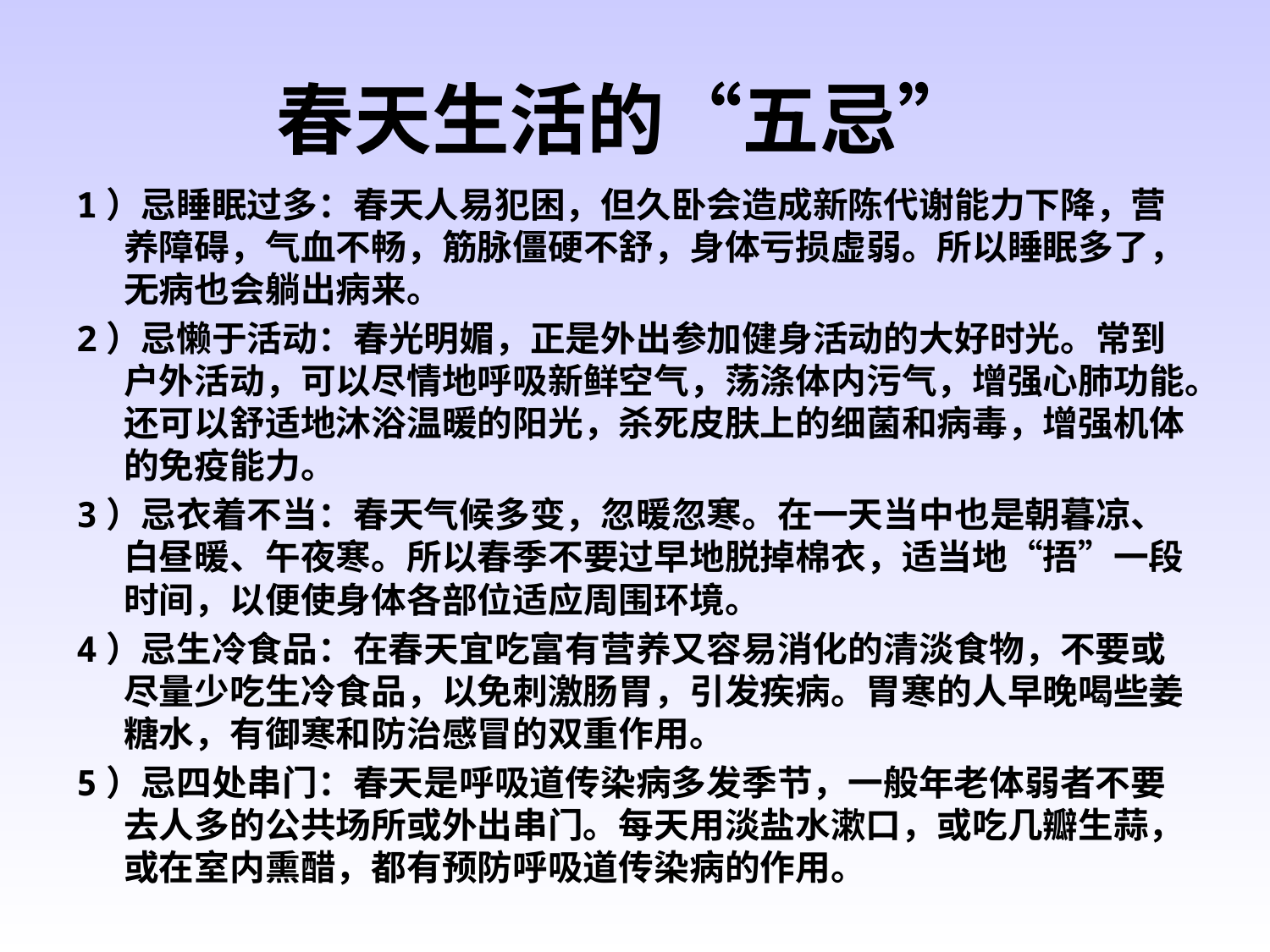

# 春天生活的“五忌”
1）忌睡眠过多：春天人易犯困，但久卧会造成新陈代谢能力下降，营养障碍，气血不畅，筋脉僵硬不舒，身体亏损虚弱。所以睡眠多了，无病也会躺出病来。
2）忌懒于活动：春光明媚，正是外出参加健身活动的大好时光。常到户外活动，可以尽情地呼吸新鲜空气，荡涤体内污气，增强心肺功能。还可以舒适地沐浴温暖的阳光，杀死皮肤上的细菌和病毒，增强机体的免疫能力。
3）忌衣着不当：春天气候多变，忽暖忽寒。在一天当中也是朝暮凉、白昼暖、午夜寒。所以春季不要过早地脱掉棉衣，适当地“捂”一段时间，以便使身体各部位适应周围环境。
4）忌生冷食品：在春天宜吃富有营养又容易消化的清淡食物，不要或尽量少吃生冷食品，以免刺激肠胃，引发疾病。胃寒的人早晚喝些姜糖水，有御寒和防治感冒的双重作用。
5）忌四处串门：春天是呼吸道传染病多发季节，一般年老体弱者不要去人多的公共场所或外出串门。每天用淡盐水漱口，或吃几瓣生蒜，或在室内熏醋，都有预防呼吸道传染病的作用。